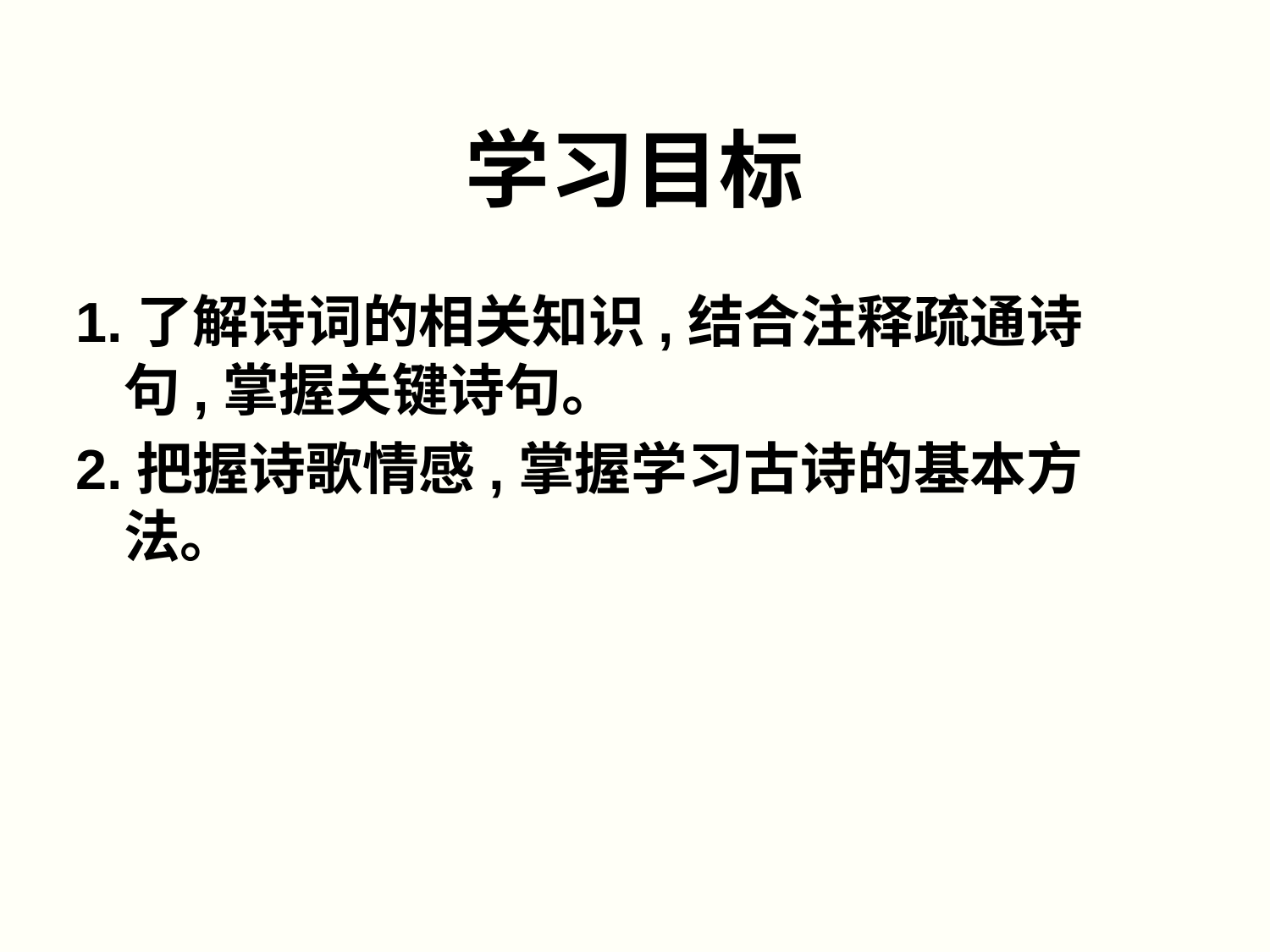

学习目标
1.了解诗词的相关知识,结合注释疏通诗句,掌握关键诗句。
2.把握诗歌情感,掌握学习古诗的基本方法。